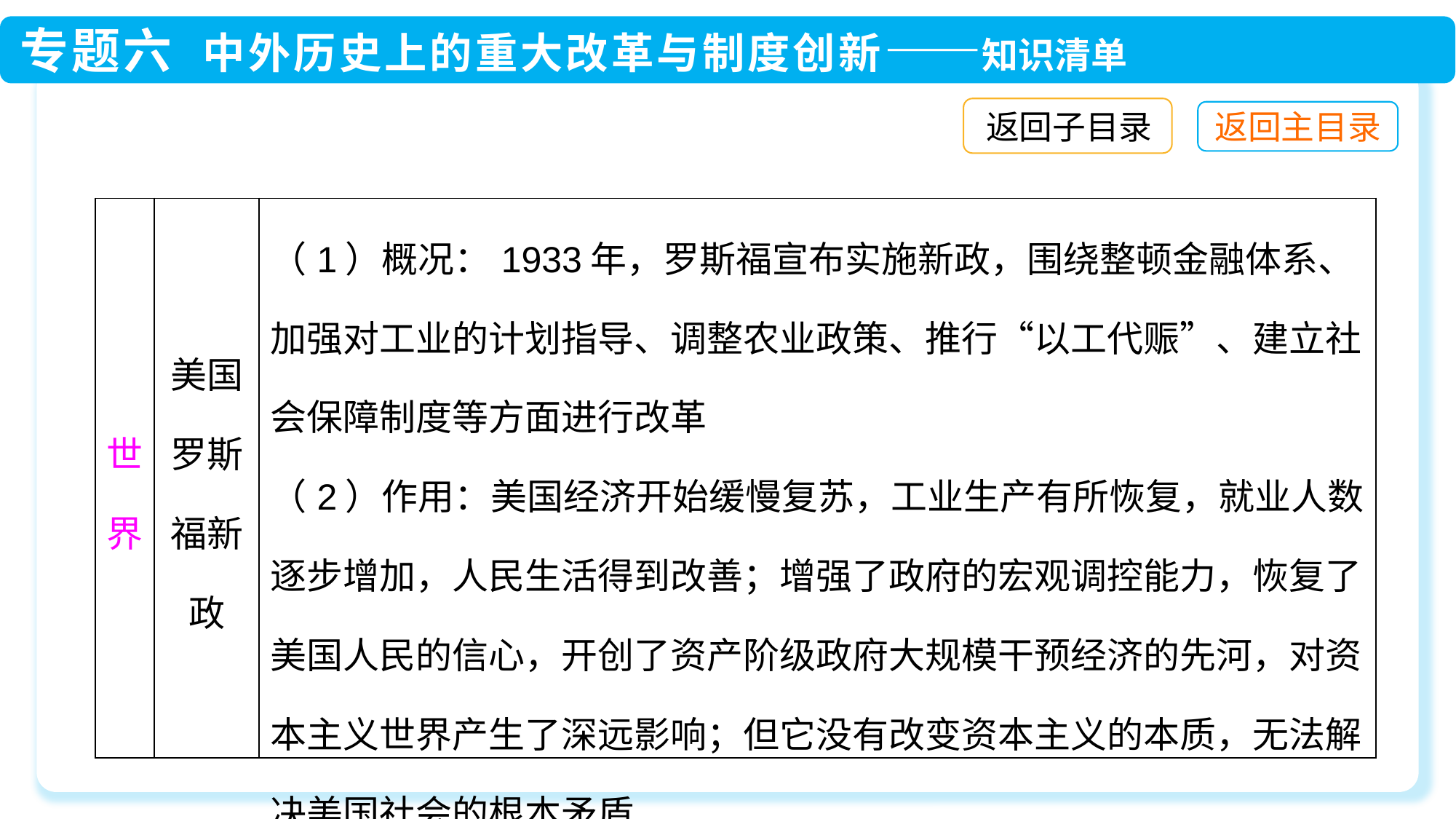

返回子目录
| 世界 | 美国罗斯福新政 | （1）概况：1933年，罗斯福宣布实施新政，围绕整顿金融体系、加强对工业的计划指导、调整农业政策、推行“以工代赈”、建立社会保障制度等方面进行改革 （2）作用：美国经济开始缓慢复苏，工业生产有所恢复，就业人数逐步增加，人民生活得到改善；增强了政府的宏观调控能力，恢复了美国人民的信心，开创了资产阶级政府大规模干预经济的先河，对资本主义世界产生了深远影响；但它没有改变资本主义的本质，无法解决美国社会的根本矛盾 |
| --- | --- | --- |